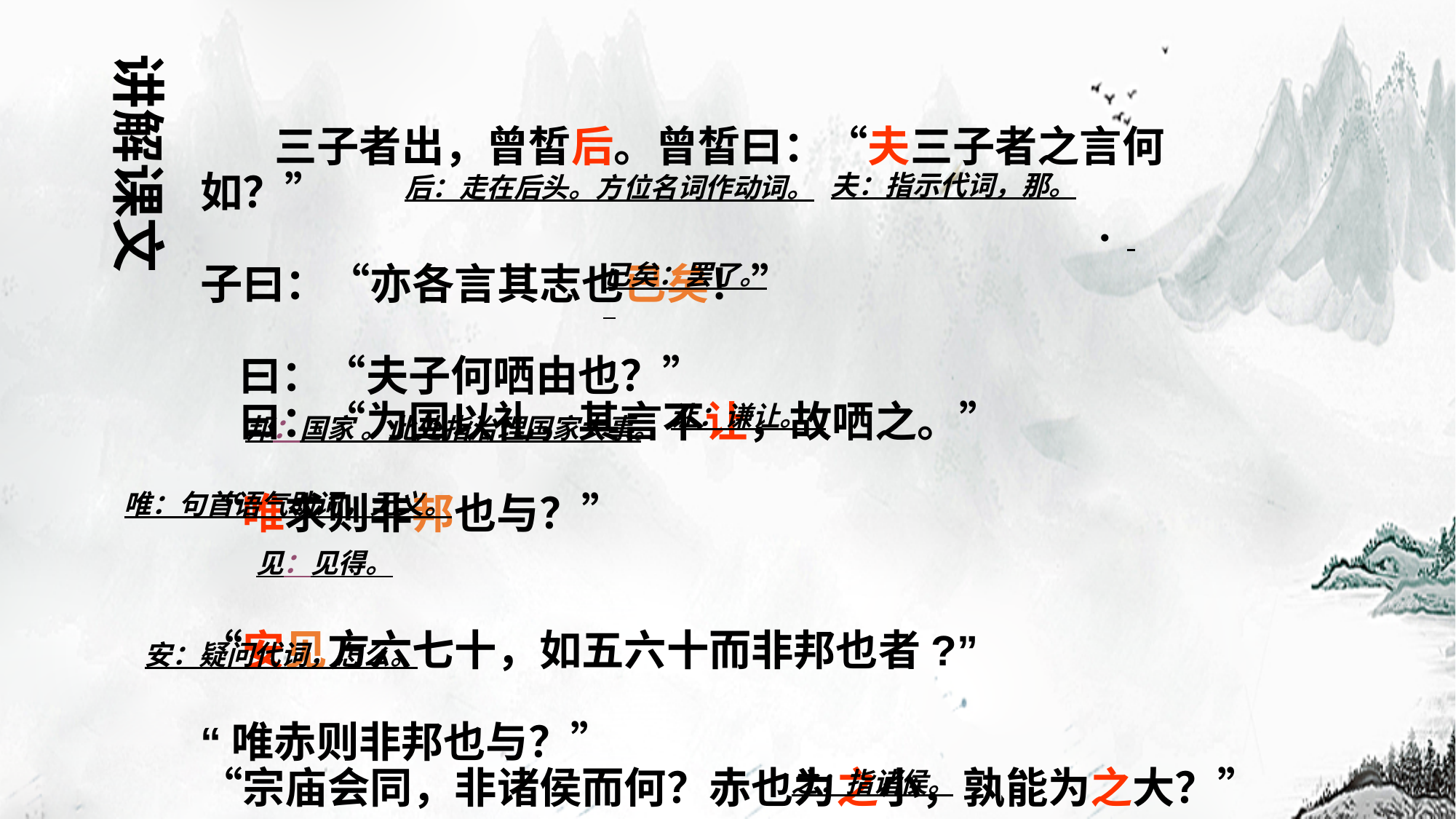

讲解课文
# 三子者出，曾皙后。曾皙曰：“夫三子者之言何如？” 子曰：“亦各言其志也已矣！” 曰：“夫子何哂由也？” 曰：“为国以礼，其言不让，故哂之。” “唯求则非邦也与？” “安见方六七十，如五六十而非邦也者?” “唯赤则非邦也与？” “宗庙会同，非诸侯而何？赤也为之小，孰能为之大？”
后：走在后头。方位名词作动词。
夫：指示代词，那。

已矣：罢了。
让：谦让。
邦：国家 。此处指治理国家大事。
唯：句首语气助词，无义。
见：见得。
安：疑问代词，怎么。
之：指诸侯。